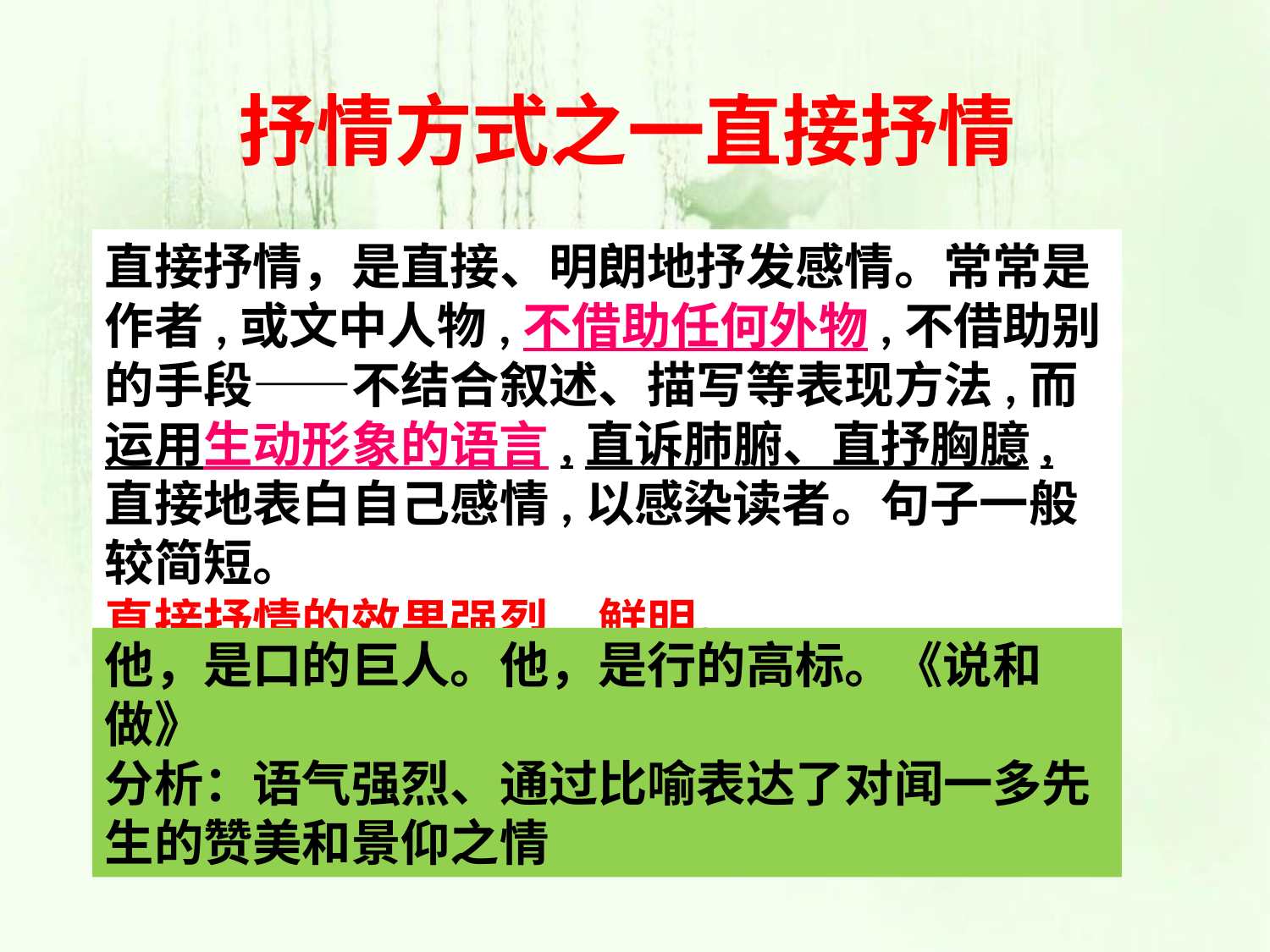

抒情方式之一直接抒情

直接抒情，是直接、明朗地抒发感情。常常是作者,或文中人物,不借助任何外物,不借助别的手段——不结合叙述、描写等表现方法,而运用生动形象的语言,直诉肺腑、直抒胸臆,直接地表白自己感情,以感染读者。句子一般较简短。
直接抒情的效果强烈、鲜明。
他，是口的巨人。他，是行的高标。《说和做》
分析：语气强烈、通过比喻表达了对闻一多先生的赞美和景仰之情